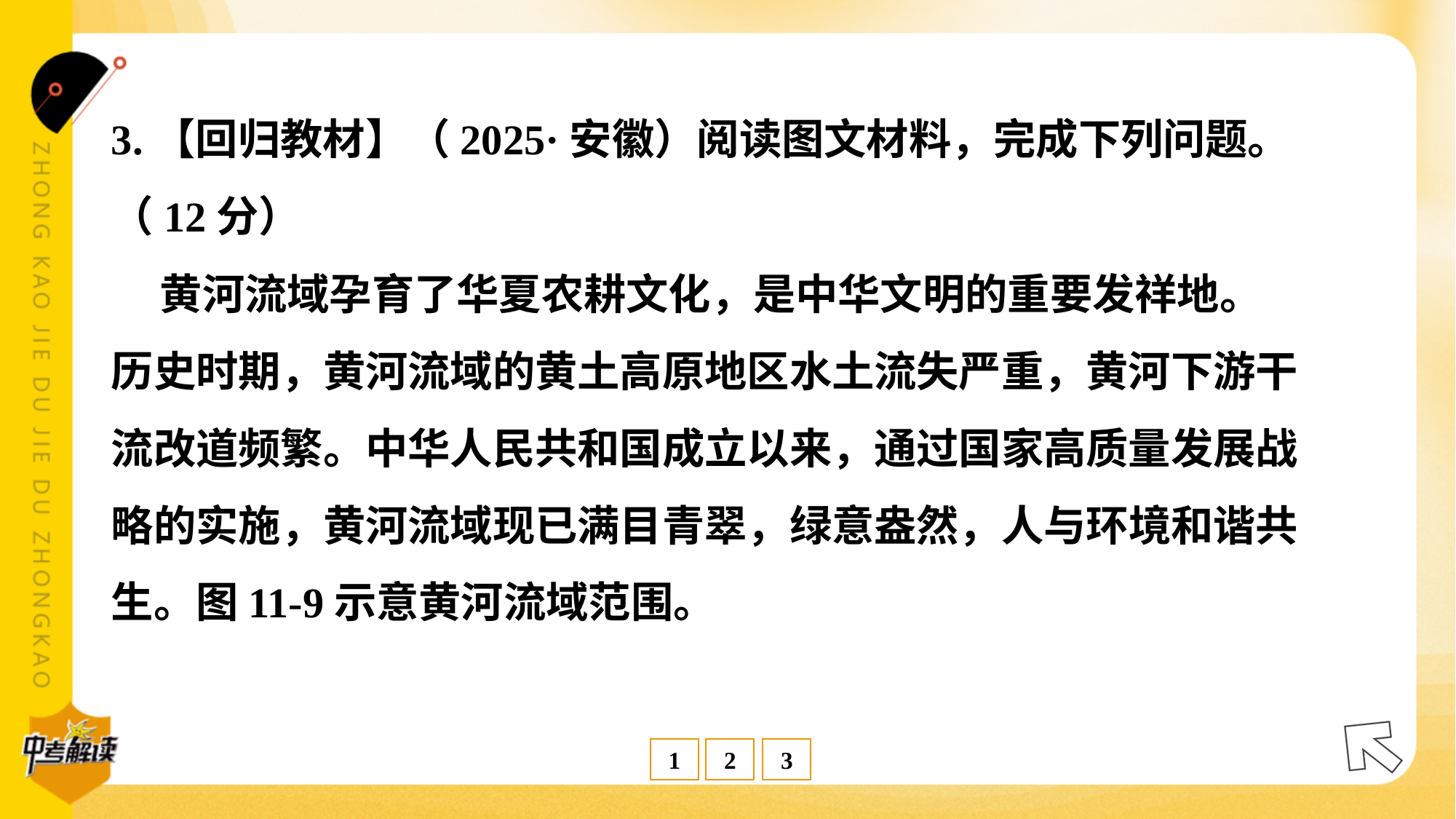

3.【回归教材】（2025·安徽）阅读图文材料，完成下列问题。
（12分）
    黄河流域孕育了华夏农耕文化，是中华文明的重要发祥地。
历史时期，黄河流域的黄土高原地区水土流失严重，黄河下游干
流改道频繁。中华人民共和国成立以来，通过国家高质量发展战
略的实施，黄河流域现已满目青翠，绿意盎然，人与环境和谐共
生。图11-9示意黄河流域范围。#1.1